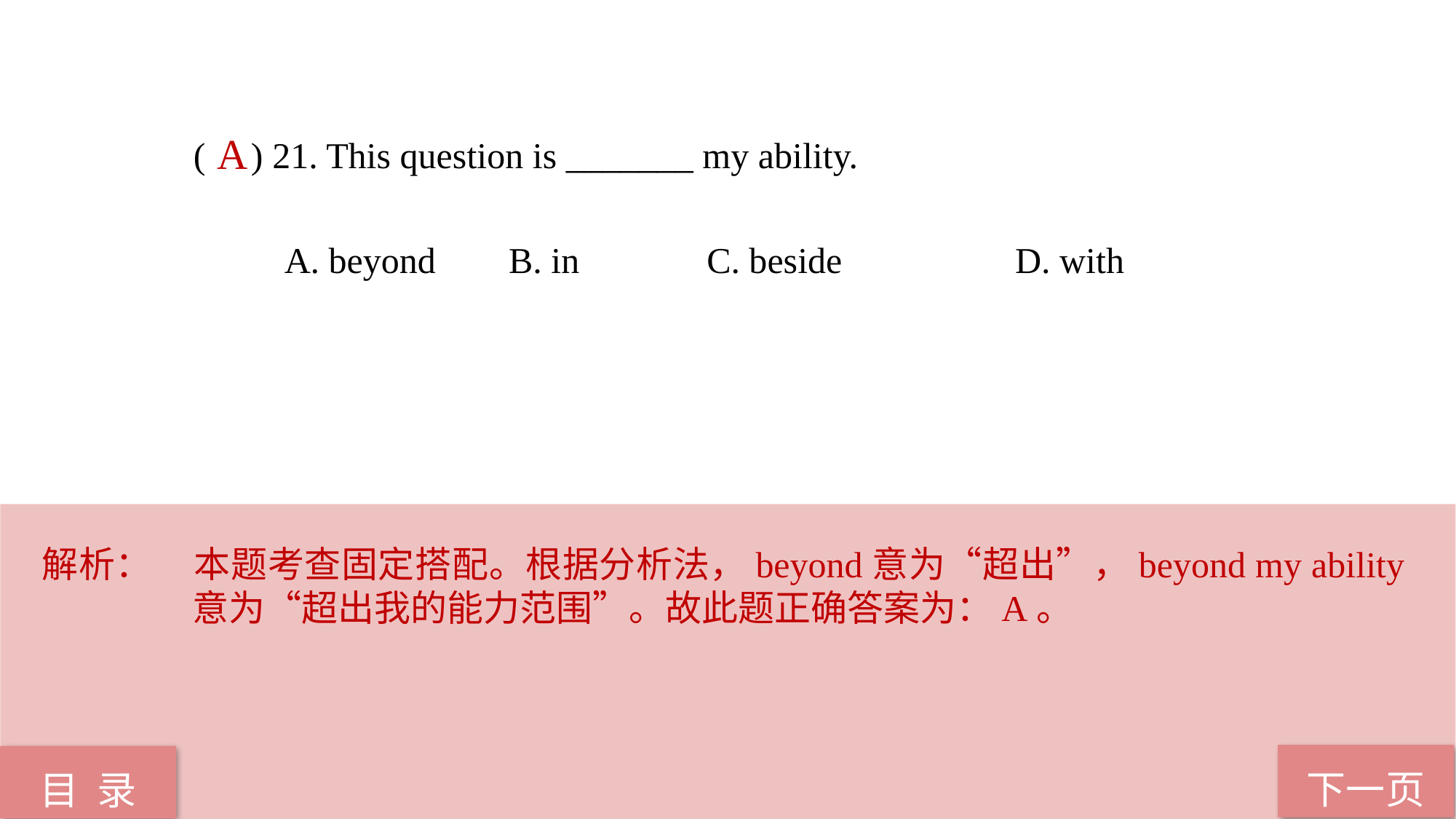

(     ) 21. This question is _______ my ability.

          A. beyond        B. in              C. beside                   D. with
A
解析：	本题考查固定搭配。根据分析法，beyond意为“超出”，beyond my ability意为“超出我的能力范围”。故此题正确答案为：A。